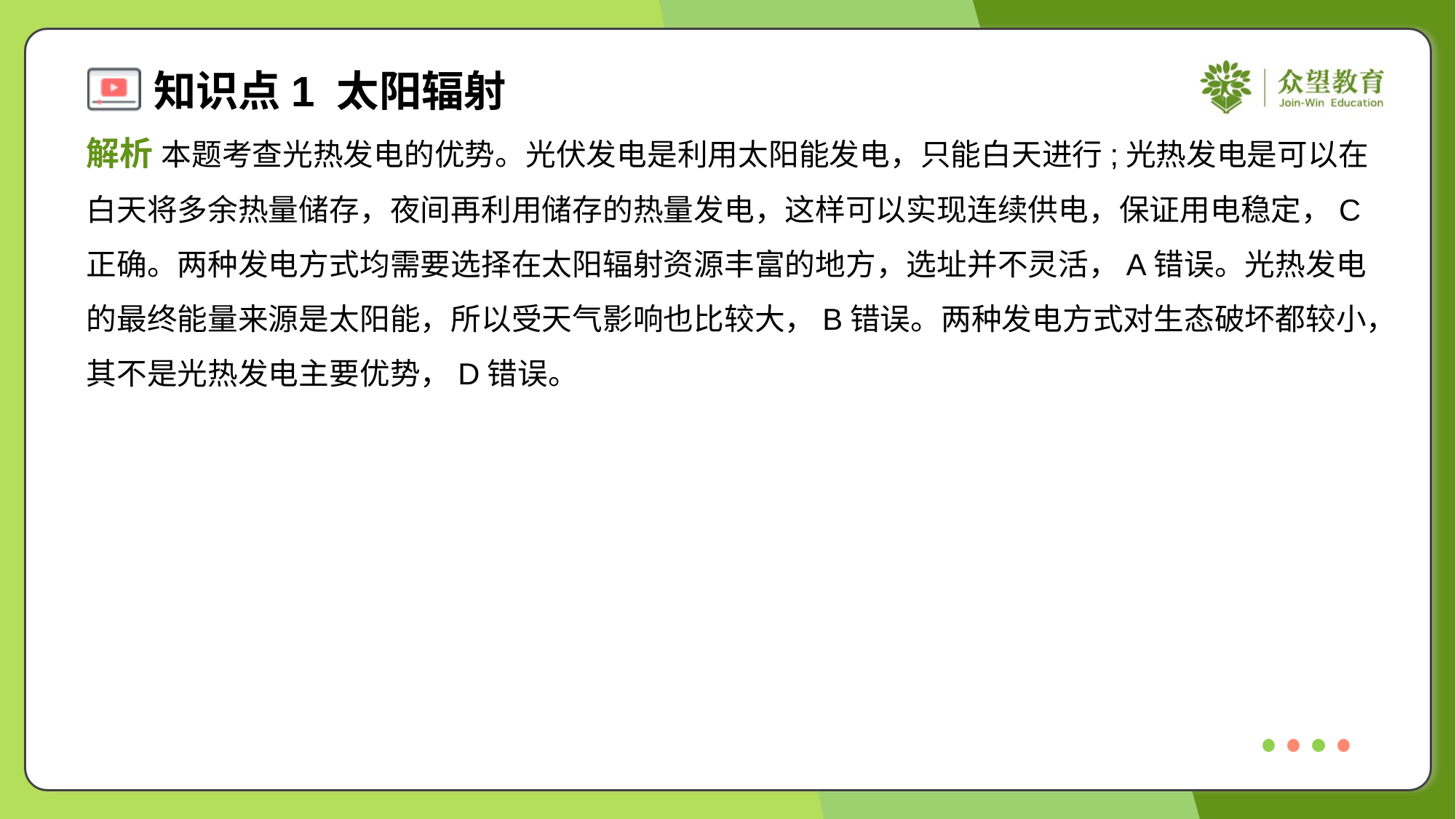

解析 本题考查光热发电的优势。光伏发电是利用太阳能发电，只能白天进行;光热发电是可以在
白天将多余热量储存，夜间再利用储存的热量发电，这样可以实现连续供电，保证用电稳定，C
正确。两种发电方式均需要选择在太阳辐射资源丰富的地方，选址并不灵活，A错误。光热发电
的最终能量来源是太阳能，所以受天气影响也比较大，B错误。两种发电方式对生态破坏都较小，
其不是光热发电主要优势，D错误。